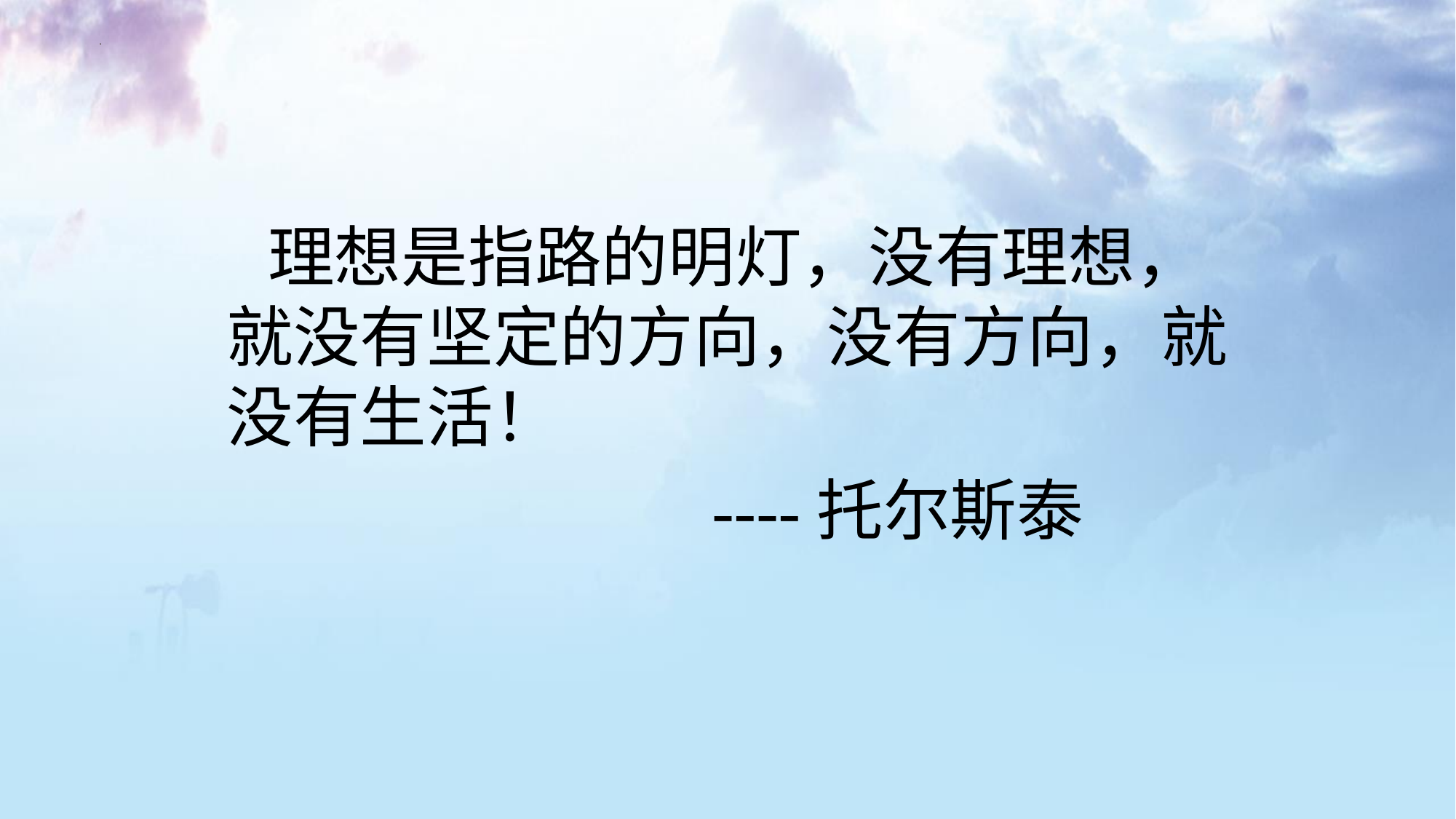

理想是指路的明灯，没有理想，就没有坚定的方向，没有方向，就没有生活！
                             ----托尔斯泰